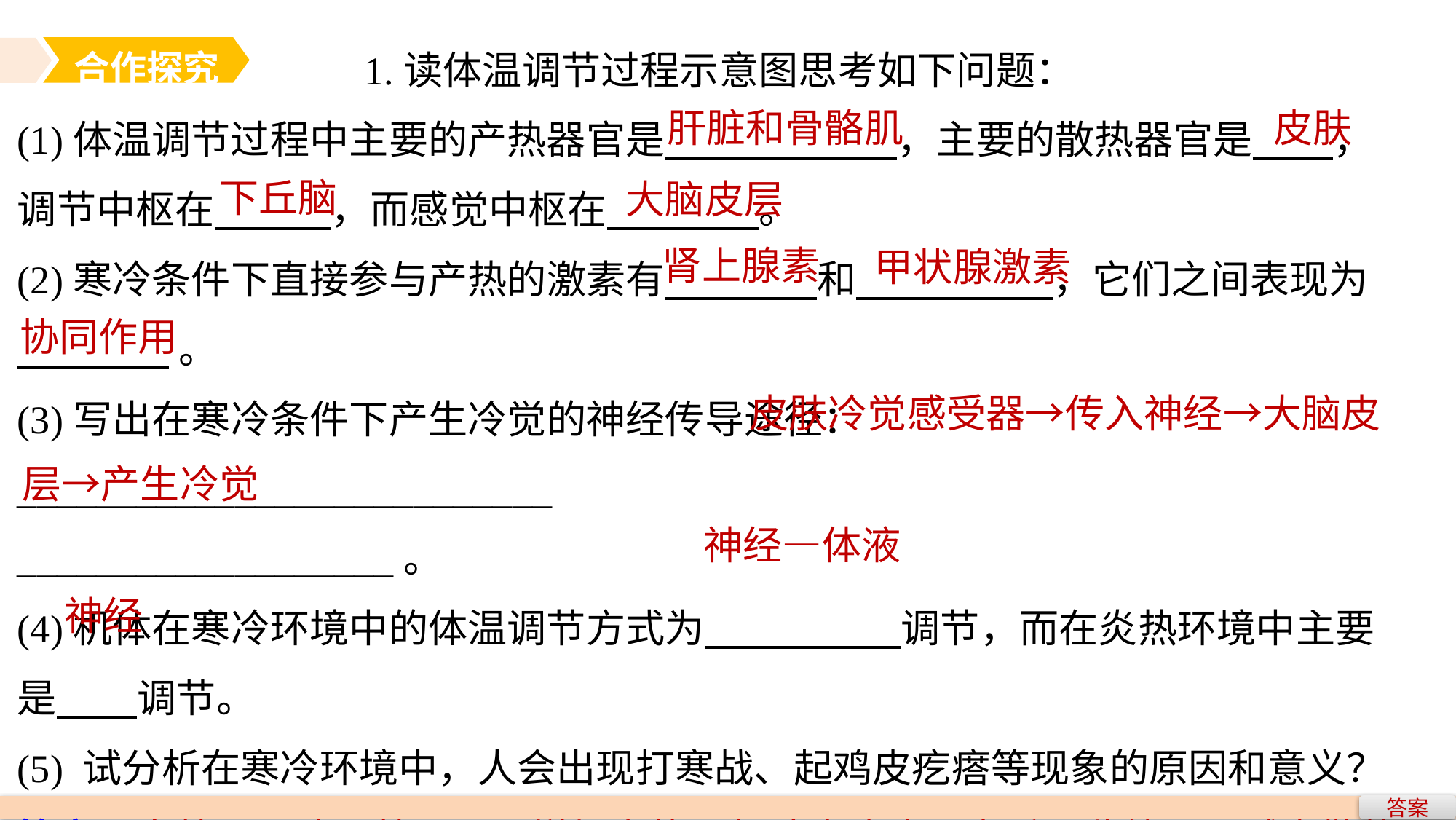

合作探究
		  1.读体温调节过程示意图思考如下问题：
(1)体温调节过程中主要的产热器官是                          ，主要的散热器官是         ，
调节中枢在             ，而感觉中枢在                 。
(2)寒冷条件下直接参与产热的激素有                 和                      ，它们之间表现为
                 。
(3)写出在寒冷条件下产生冷觉的神经传导途径：___________________________
___________________。
(4)机体在寒冷环境中的体温调节方式为                      调节，而在炎热环境中主要是         调节。
(5) 试分析在寒冷环境中，人会出现打寒战、起鸡皮疙瘩等现象的原因和意义？
答案　寒战：骨骼肌战栗，以增加产热；起鸡皮疙瘩：立毛肌收缩，以减少散热。

肝脏和骨骼肌
皮肤
下丘脑
大脑皮层
肾上腺素
甲状腺激素
协同作用
		                                                        皮肤冷觉感受器→传入神经→大脑皮层→产生冷觉
神经—体液
神经
答案